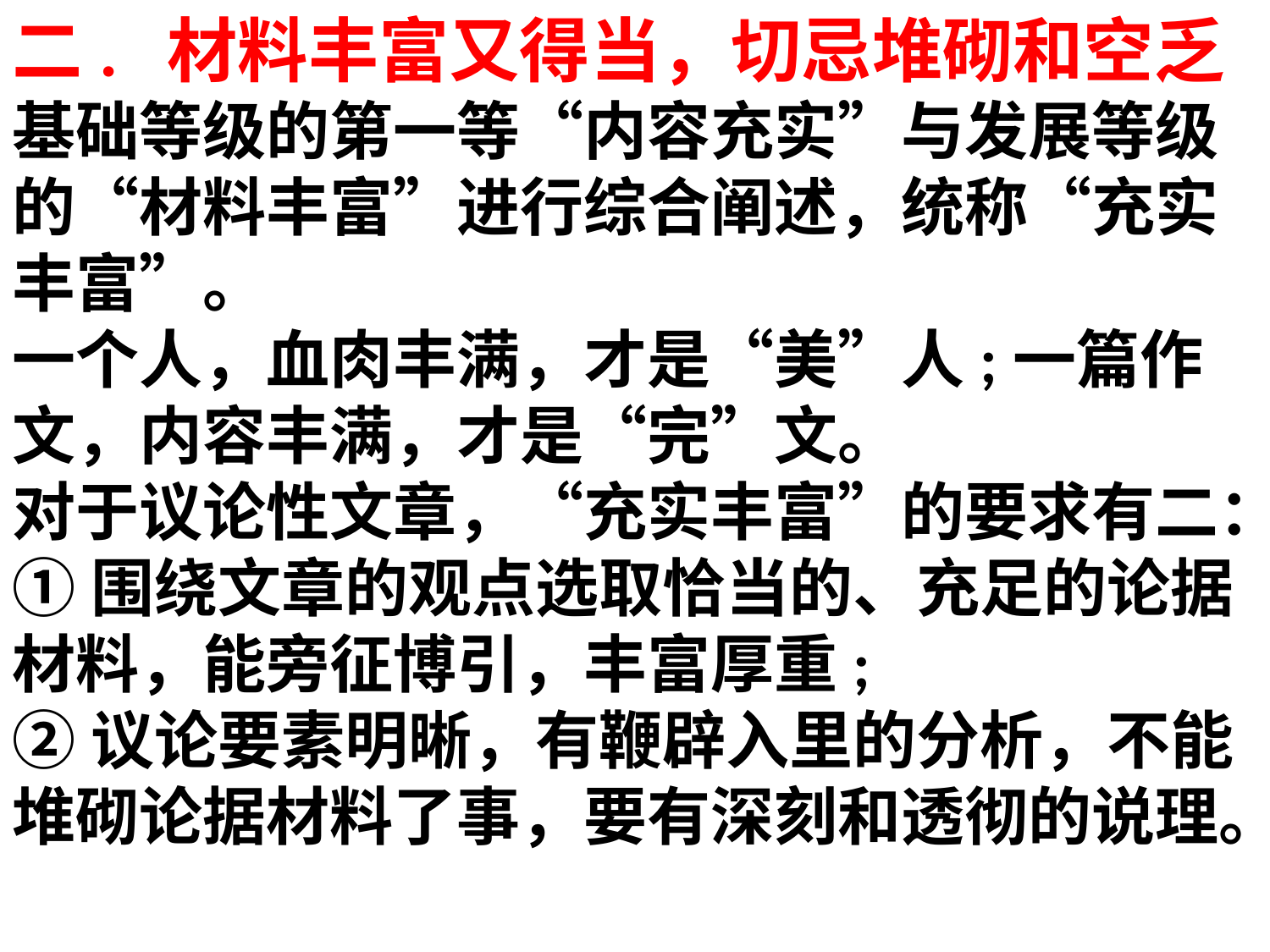

二.  材料丰富又得当，切忌堆砌和空乏
基础等级的第一等“内容充实”与发展等级的“材料丰富”进行综合阐述，统称“充实丰富”。
一个人，血肉丰满，才是“美”人;一篇作文，内容丰满，才是“完”文。
对于议论性文章，“充实丰富”的要求有二：
①围绕文章的观点选取恰当的、充足的论据材料，能旁征博引，丰富厚重;
②议论要素明晰，有鞭辟入里的分析，不能堆砌论据材料了事，要有深刻和透彻的说理。